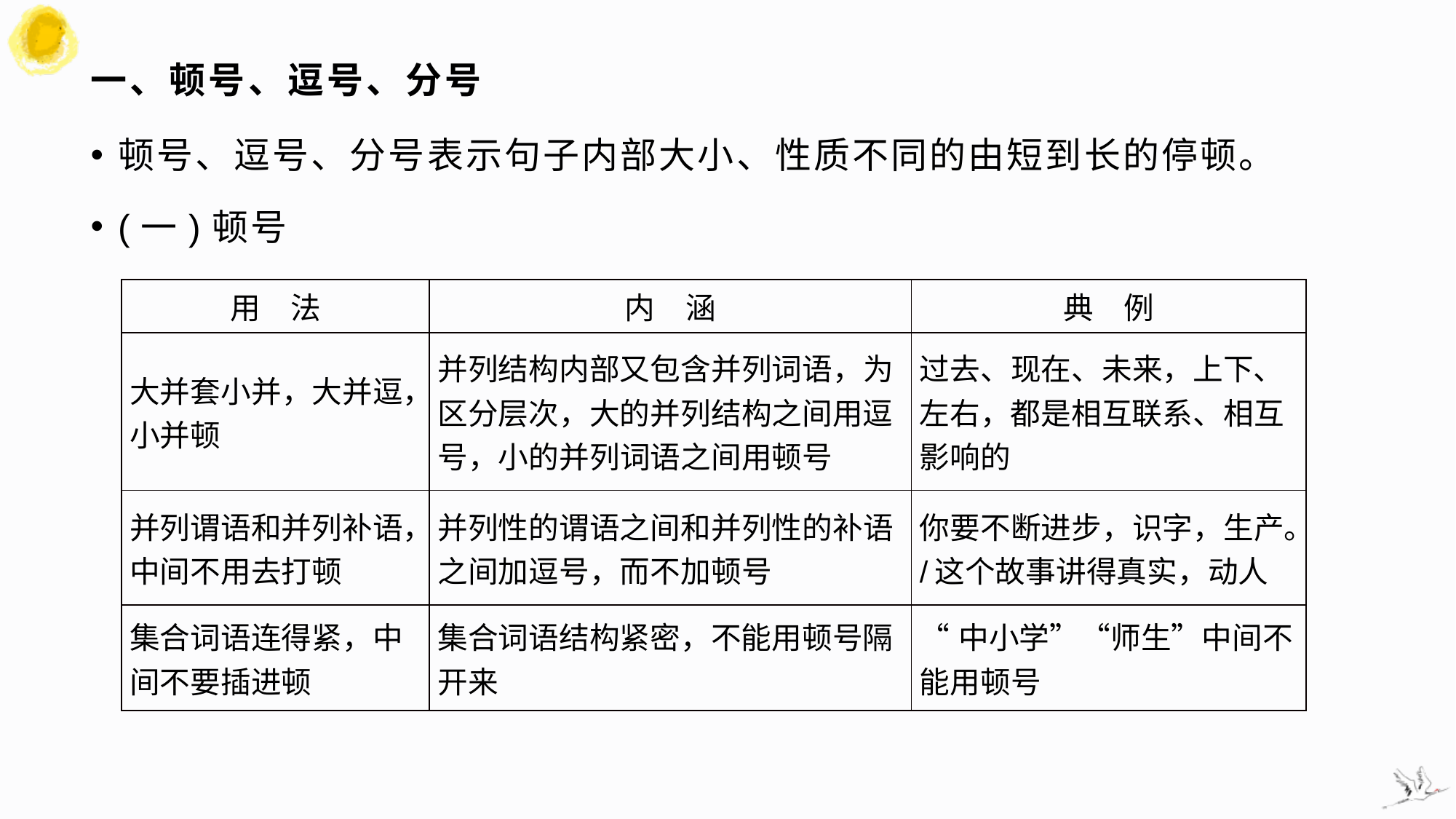

# 一、顿号、逗号、分号
顿号、逗号、分号表示句子内部大小、性质不同的由短到长的停顿。
(一)顿号

| 用　法 | 内　涵 | 典　例 |
| --- | --- | --- |
| 大并套小并，大并逗，小并顿 | 并列结构内部又包含并列词语，为区分层次，大的并列结构之间用逗号，小的并列词语之间用顿号 | 过去、现在、未来，上下、左右，都是相互联系、相互影响的 |
| 并列谓语和并列补语，中间不用去打顿 | 并列性的谓语之间和并列性的补语之间加逗号，而不加顿号 | 你要不断进步，识字，生产。/这个故事讲得真实，动人 |
| 集合词语连得紧，中间不要插进顿 | 集合词语结构紧密，不能用顿号隔开来 | “中小学”“师生”中间不能用顿号 |